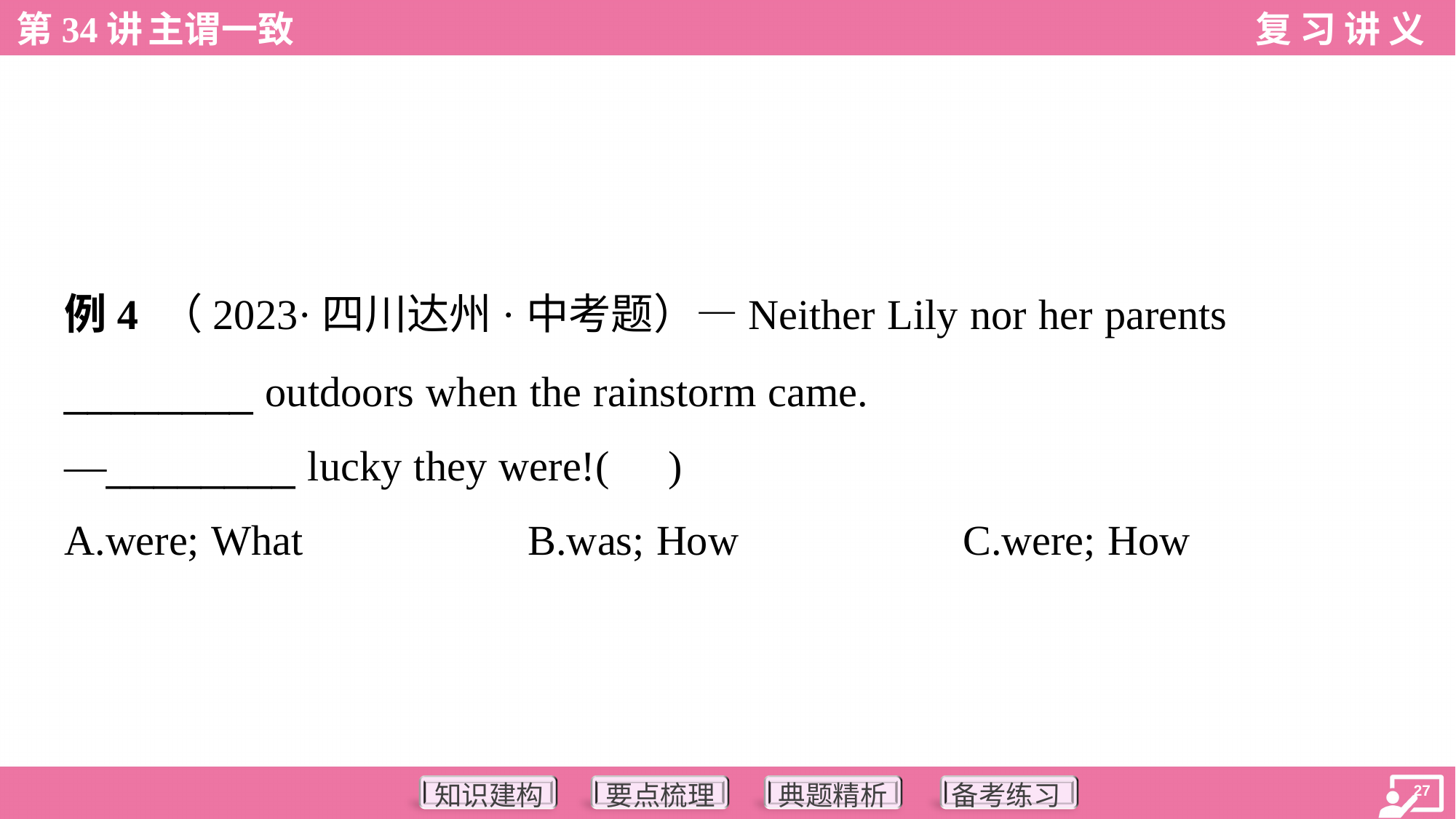

例4 （2023·四川达州·中考题）—Neither Lily nor her parents
________ outdoors when the rainstorm came.
—________ lucky they were!(     )
A.were; What	B.was; How	C.were; How